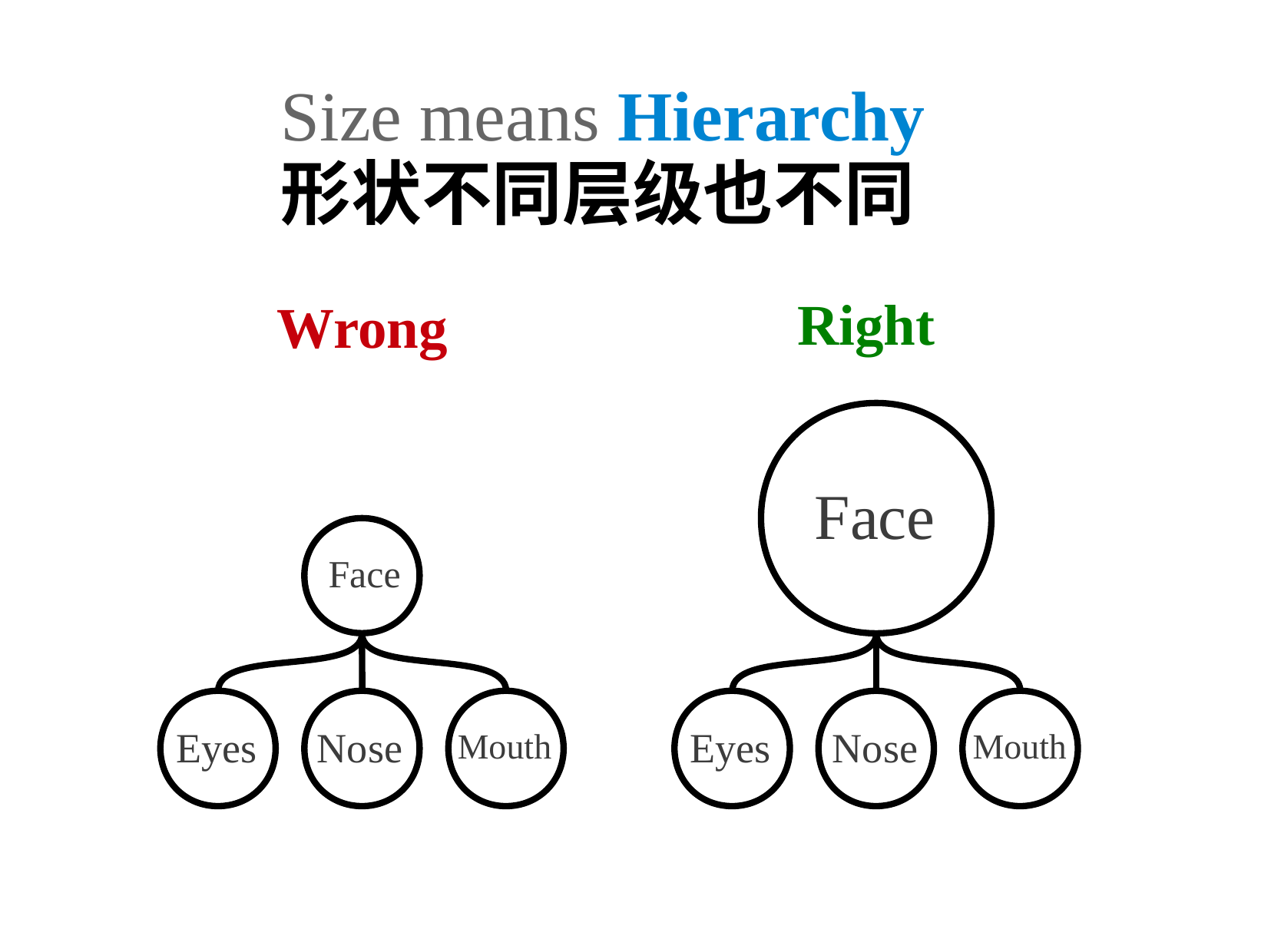

Size means Hierarchy
形状不同层级也不同
Right
Wrong

	Face
Face

Eyes
Nose
Eyes
Nose
Mouth
Mouth